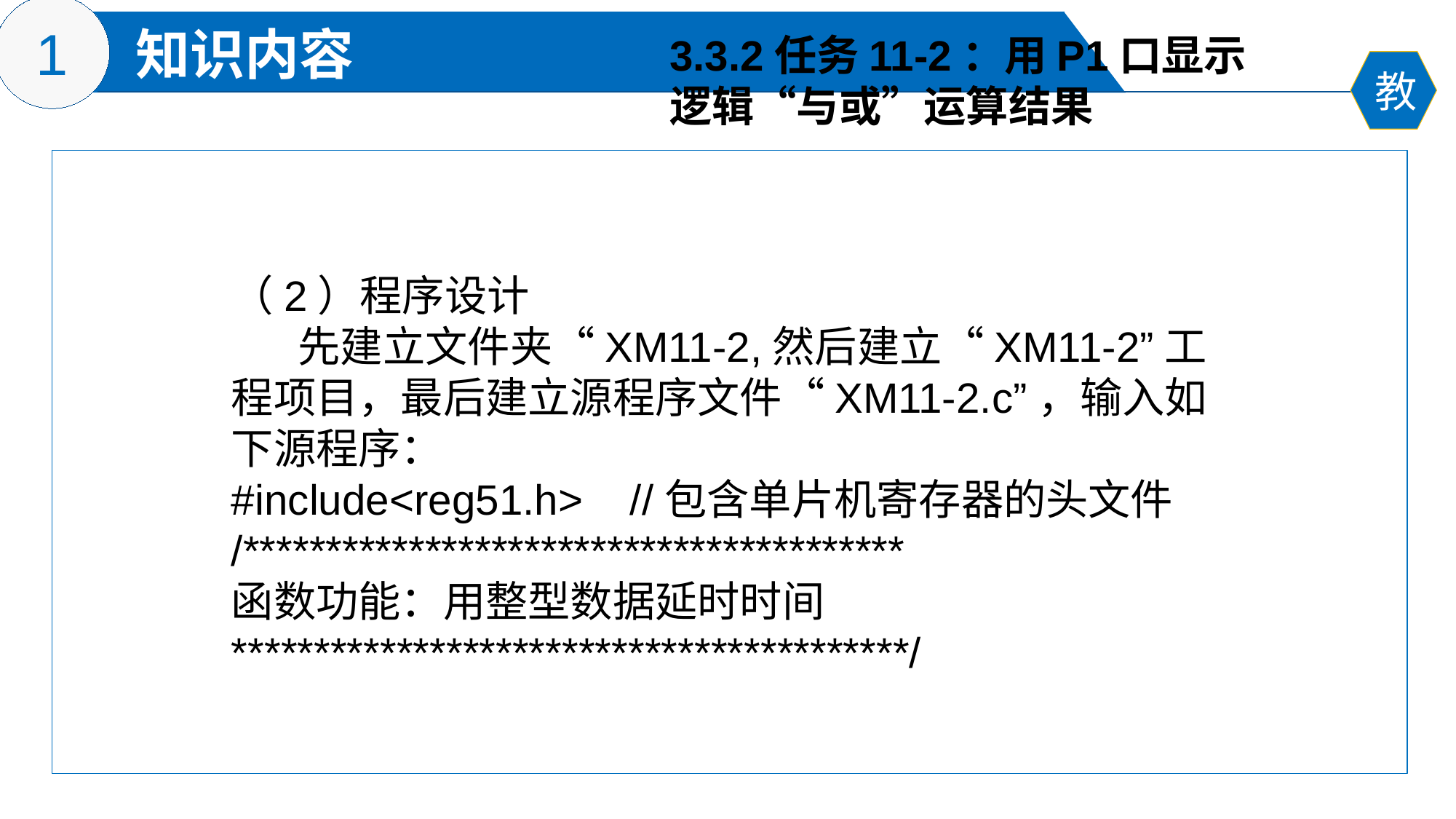

3.3.2任务11-2：用P1口显示
逻辑“与或”运算结果
（2）程序设计
      先建立文件夹“XM11-2,然后建立“XM11-2”工程项目，最后建立源程序文件“XM11-2.c”，输入如下源程序：
#include<reg51.h>    //包含单片机寄存器的头文件
/****************************************
函数功能：用整型数据延时时间
*****************************************/